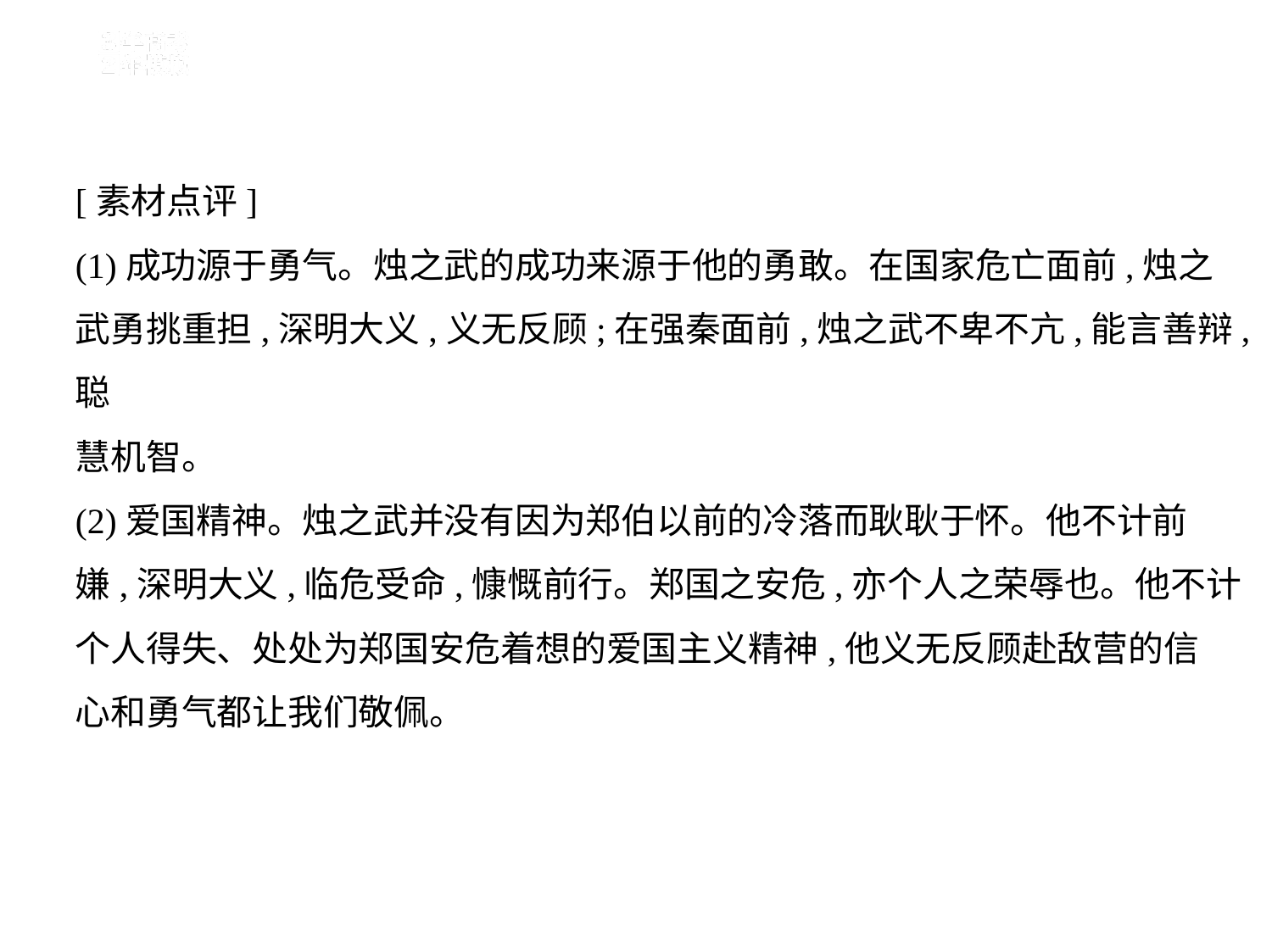

[素材点评]
(1)成功源于勇气。烛之武的成功来源于他的勇敢。在国家危亡面前,烛之
武勇挑重担,深明大义,义无反顾;在强秦面前,烛之武不卑不亢,能言善辩,聪
慧机智。
(2)爱国精神。烛之武并没有因为郑伯以前的冷落而耿耿于怀。他不计前
嫌,深明大义,临危受命,慷慨前行。郑国之安危,亦个人之荣辱也。他不计
个人得失、处处为郑国安危着想的爱国主义精神,他义无反顾赴敌营的信
心和勇气都让我们敬佩。